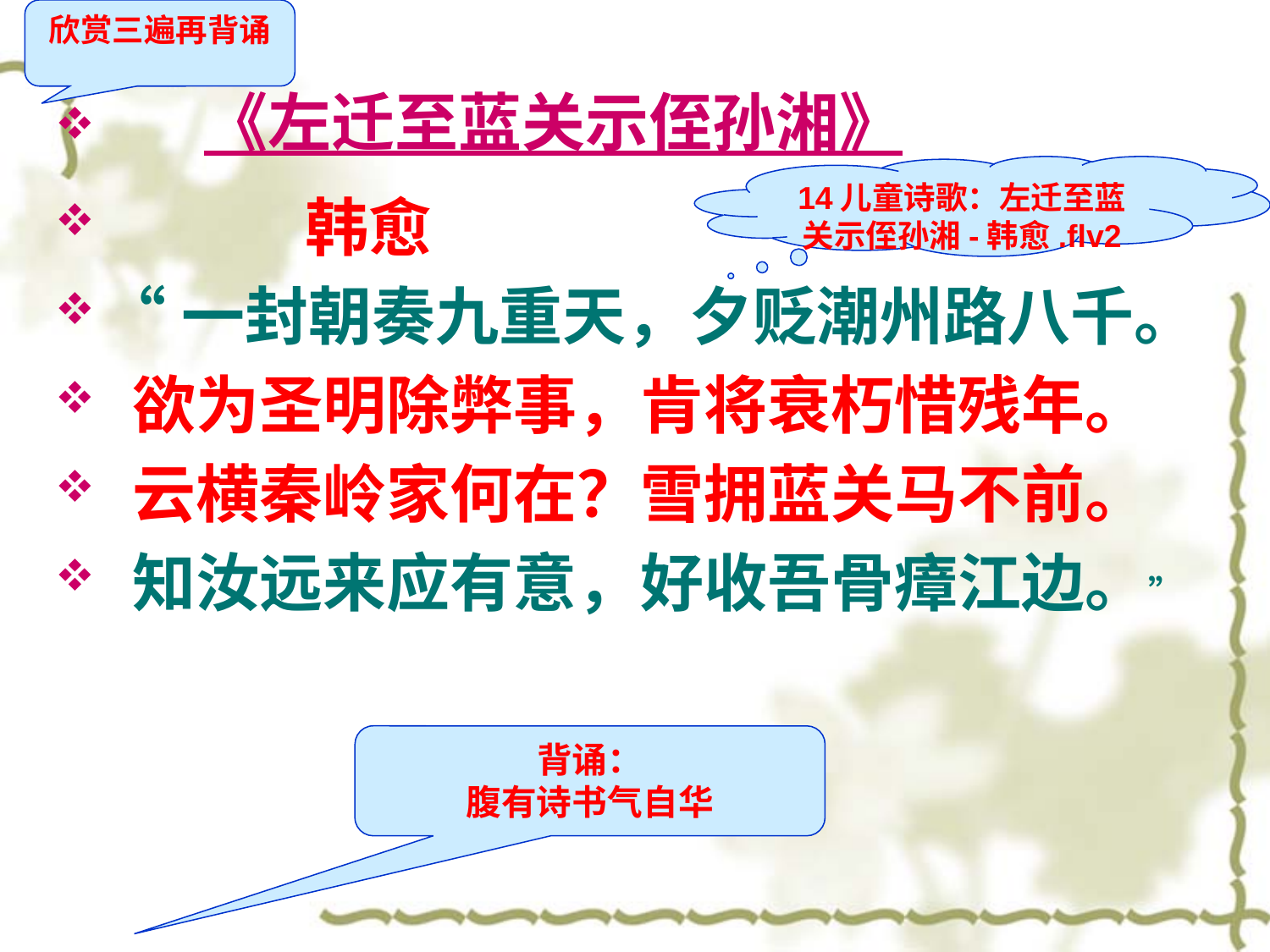

欣赏三遍再背诵
      《左迁至蓝关示侄孙湘》
             韩愈
“一封朝奏九重天，夕贬潮州路八千。
 欲为圣明除弊事，肯将衰朽惜残年。
 云横秦岭家何在？雪拥蓝关马不前。
 知汝远来应有意，好收吾骨瘴江边。”

#
14儿童诗歌：左迁至蓝关示侄孙湘-韩愈.flv2
背诵：
腹有诗书气自华